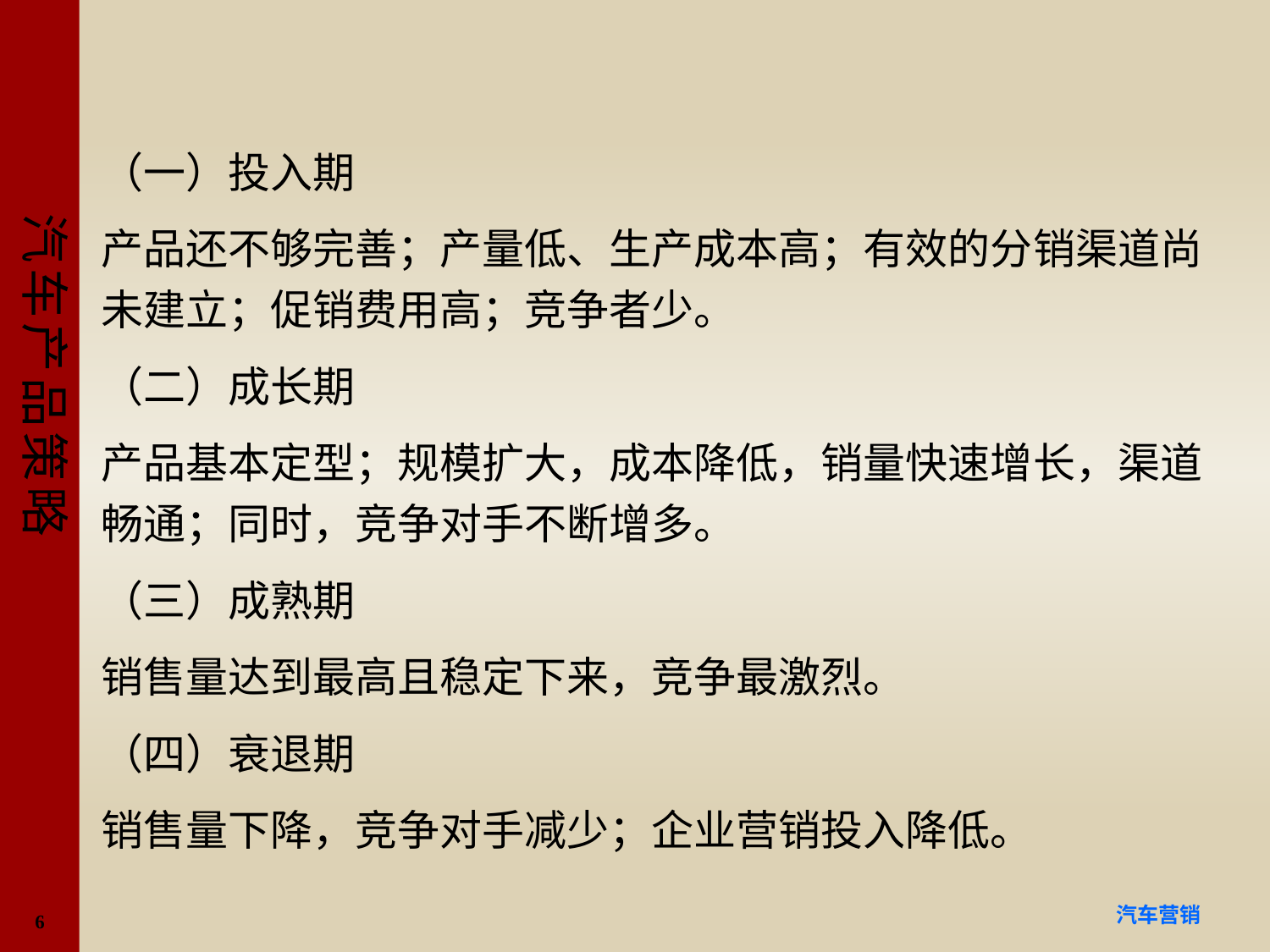

#
（一）投入期
产品还不够完善；产量低、生产成本高；有效的分销渠道尚未建立；促销费用高；竞争者少。
（二）成长期
产品基本定型；规模扩大，成本降低，销量快速增长，渠道畅通；同时，竞争对手不断增多。
（三）成熟期
销售量达到最高且稳定下来，竞争最激烈。
（四）衰退期
销售量下降，竞争对手减少；企业营销投入降低。

6